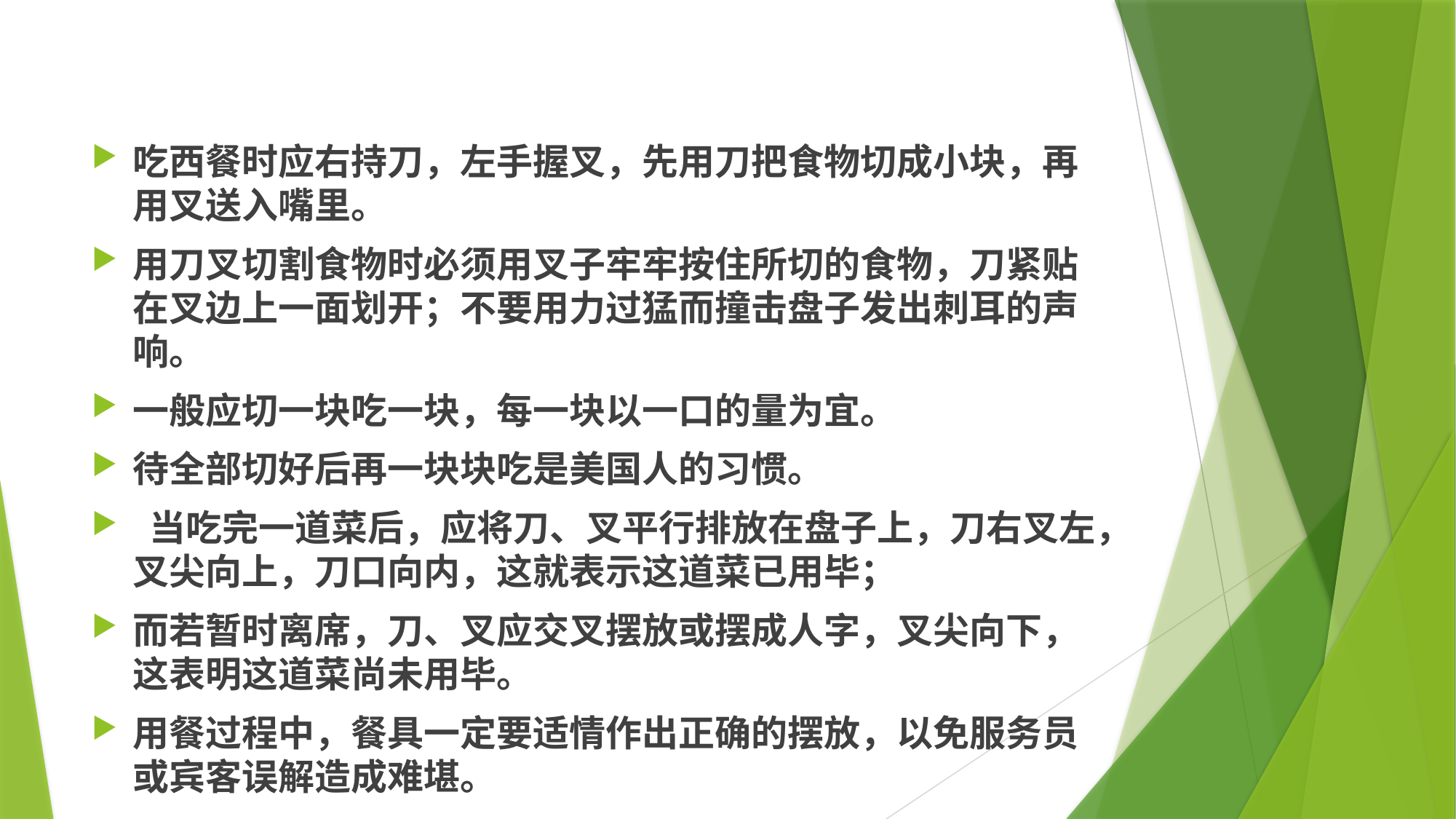

#
吃西餐时应右持刀，左手握叉，先用刀把食物切成小块，再用叉送入嘴里。
用刀叉切割食物时必须用叉子牢牢按住所切的食物，刀紧贴在叉边上一面划开；不要用力过猛而撞击盘子发出刺耳的声响。
一般应切一块吃一块，每一块以一口的量为宜。
待全部切好后再一块块吃是美国人的习惯。
 当吃完一道菜后，应将刀、叉平行排放在盘子上，刀右叉左，叉尖向上，刀口向内，这就表示这道菜已用毕；
而若暂时离席，刀、叉应交叉摆放或摆成人字，叉尖向下，这表明这道菜尚未用毕。
用餐过程中，餐具一定要适情作出正确的摆放，以免服务员或宾客误解造成难堪。